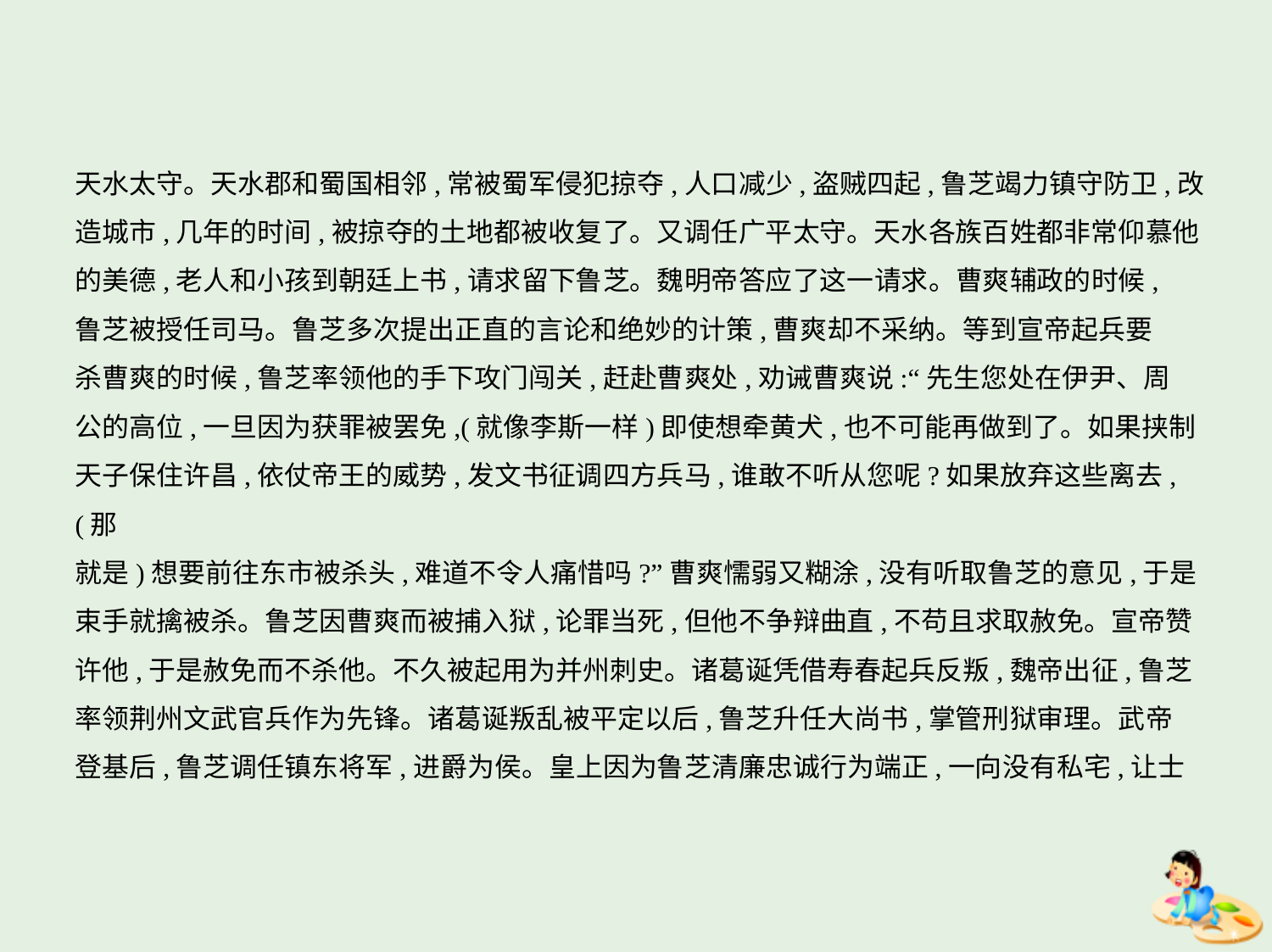

天水太守。天水郡和蜀国相邻,常被蜀军侵犯掠夺,人口减少,盗贼四起,鲁芝竭力镇守防卫,改
造城市,几年的时间,被掠夺的土地都被收复了。又调任广平太守。天水各族百姓都非常仰慕他的美德,老人和小孩到朝廷上书,请求留下鲁芝。魏明帝答应了这一请求。曹爽辅政的时候,
鲁芝被授任司马。鲁芝多次提出正直的言论和绝妙的计策,曹爽却不采纳。等到宣帝起兵要
杀曹爽的时候,鲁芝率领他的手下攻门闯关,赶赴曹爽处,劝诫曹爽说:“先生您处在伊尹、周
公的高位,一旦因为获罪被罢免,(就像李斯一样)即使想牵黄犬,也不可能再做到了。如果挟制
天子保住许昌,依仗帝王的威势,发文书征调四方兵马,谁敢不听从您呢?如果放弃这些离去,(那
就是)想要前往东市被杀头,难道不令人痛惜吗?”曹爽懦弱又糊涂,没有听取鲁芝的意见,于是
束手就擒被杀。鲁芝因曹爽而被捕入狱,论罪当死,但他不争辩曲直,不苟且求取赦免。宣帝赞
许他,于是赦免而不杀他。不久被起用为并州刺史。诸葛诞凭借寿春起兵反叛,魏帝出征,鲁芝
率领荆州文武官兵作为先锋。诸葛诞叛乱被平定以后,鲁芝升任大尚书,掌管刑狱审理。武帝
登基后,鲁芝调任镇东将军,进爵为侯。皇上因为鲁芝清廉忠诚行为端正,一向没有私宅,让士